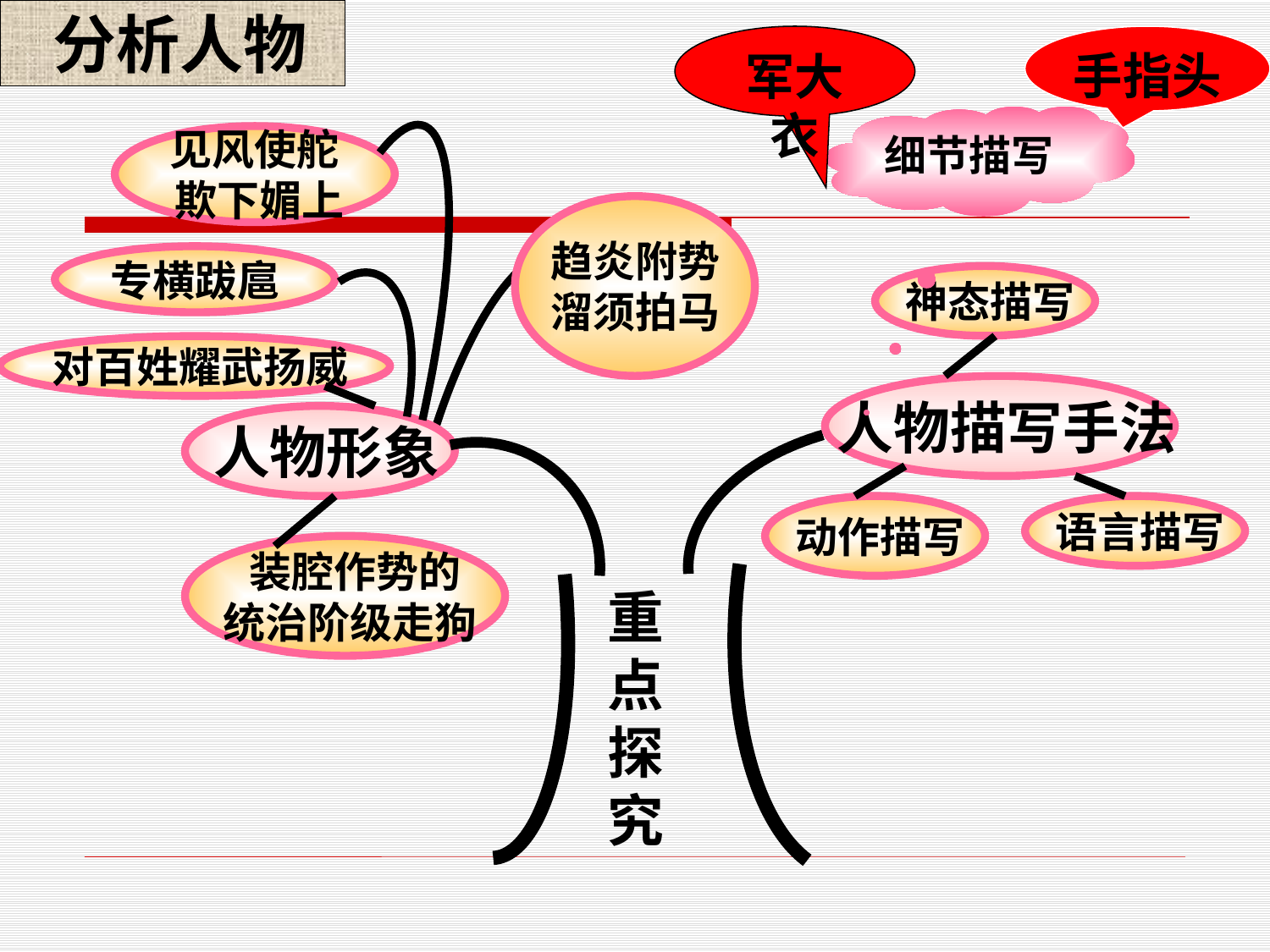

分析人物
军大衣
手指头
细节描写

见风使舵
  欺下媚上

趋炎附势
溜须拍马

 专横跋扈

  神态描写

  对百姓耀武扬威

 人物描写手法

 人物形象

 动作描写
  语言描写
 装腔作势的
 统治阶级走狗

重点探究